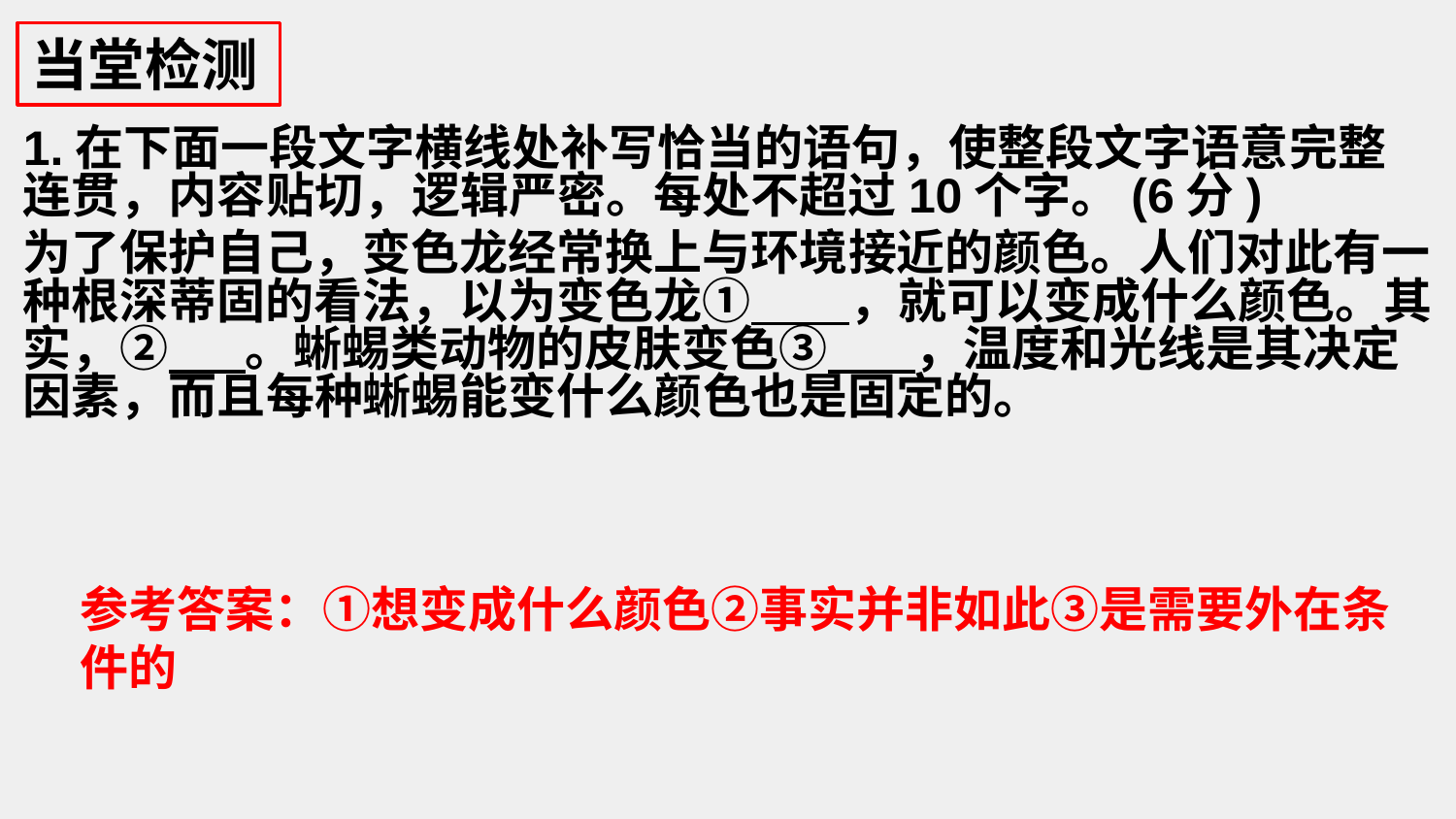

当堂检测

1.在下面一段文字横线处补写恰当的语句，使整段文字语意完整连贯，内容贴切，逻辑严密。每处不超过10个字。(6分)
为了保护自己，变色龙经常换上与环境接近的颜色。人们对此有一种根深蒂固的看法，以为变色龙①         ，就可以变成什么颜色。其实，②       。蜥蜴类动物的皮肤变色③        ，温度和光线是其决定因素，而且每种蜥蜴能变什么颜色也是固定的。
参考答案：①想变成什么颜色②事实并非如此③是需要外在条件的